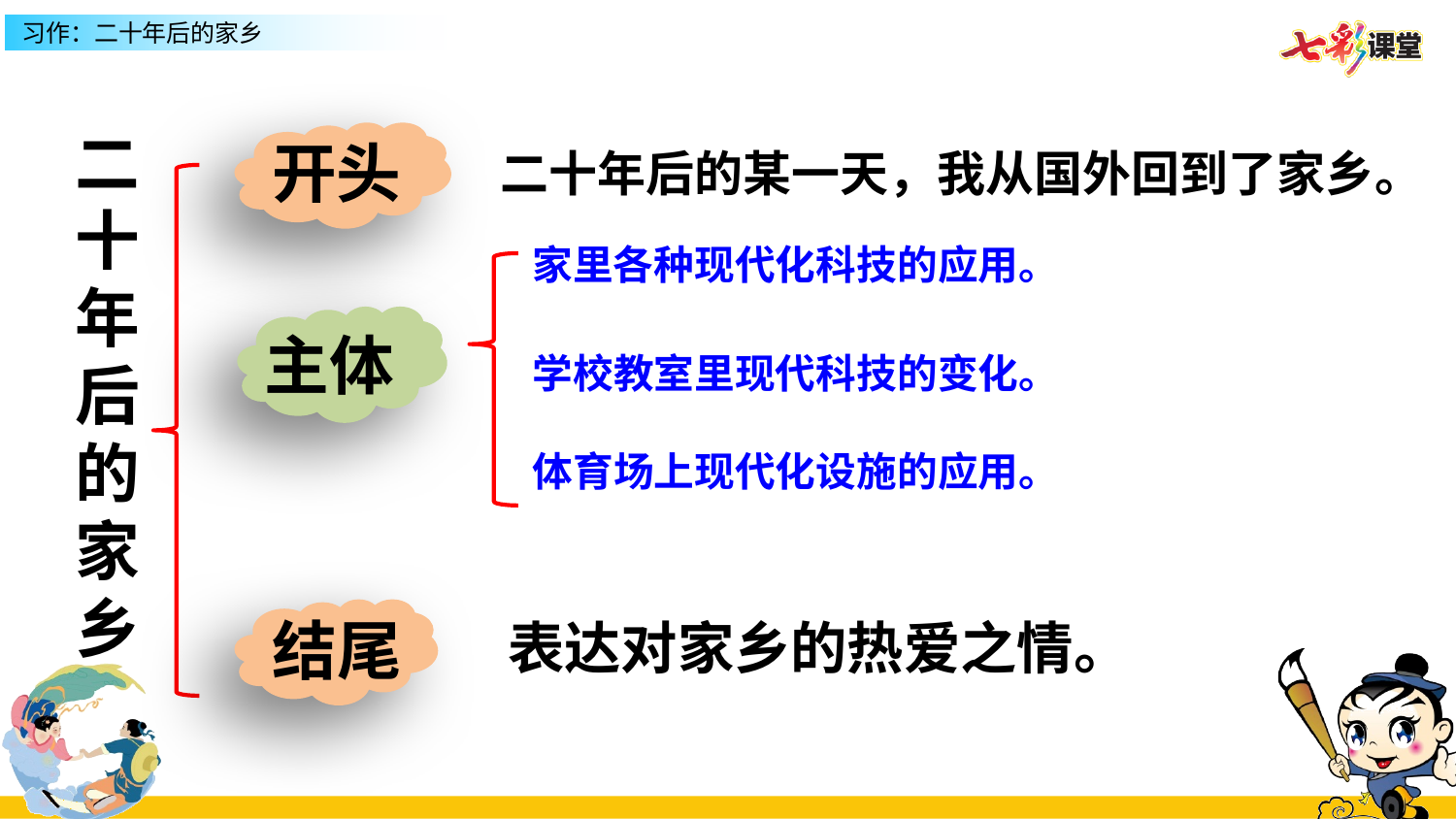

二十年后的家乡

开头
二十年后的某一天，我从国外回到了家乡。

家里各种现代化科技的应用。

主体
学校教室里现代科技的变化。
体育场上现代化设施的应用。

结尾
表达对家乡的热爱之情。